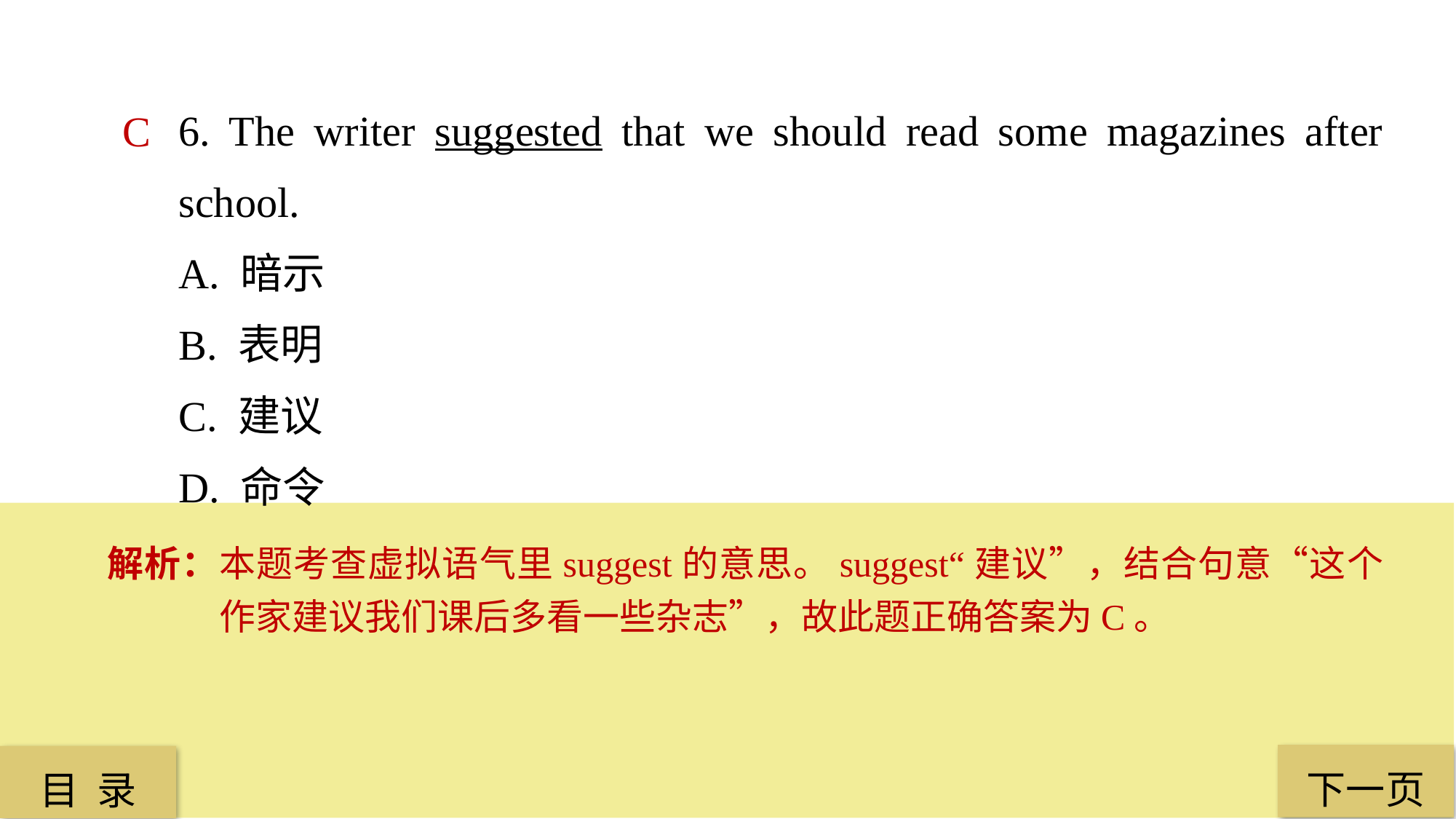

6. The writer suggested that we should read some magazines after school.
A. 暗示
B. 表明
C. 建议
D. 命令
C
解析：本题考查虚拟语气里suggest的意思。suggest“建议”，结合句意“这个作家建议我们课后多看一些杂志”，故此题正确答案为C。